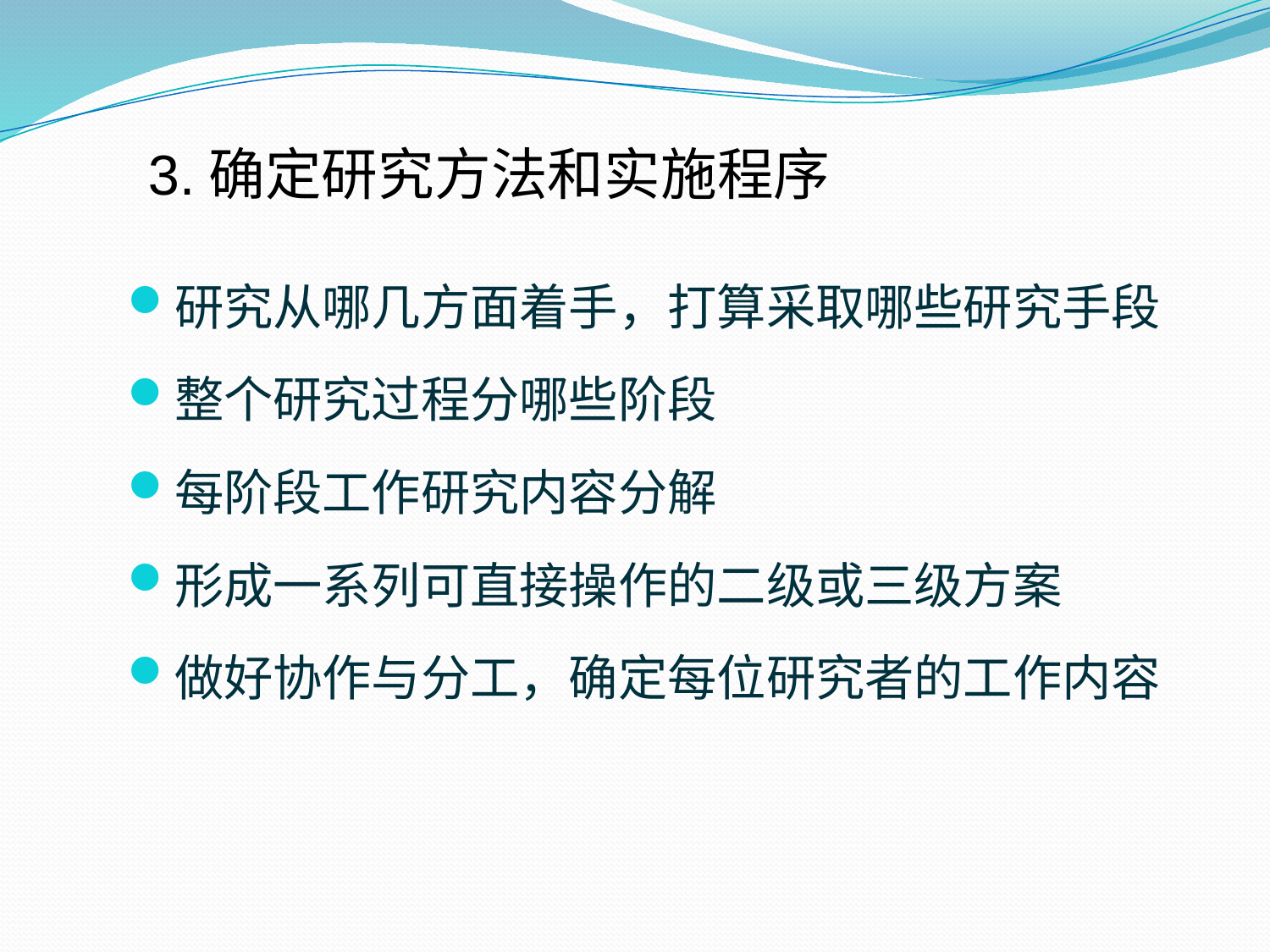

# 3.确定研究方法和实施程序
研究从哪几方面着手，打算采取哪些研究手段
整个研究过程分哪些阶段
每阶段工作研究内容分解
形成一系列可直接操作的二级或三级方案
做好协作与分工，确定每位研究者的工作内容